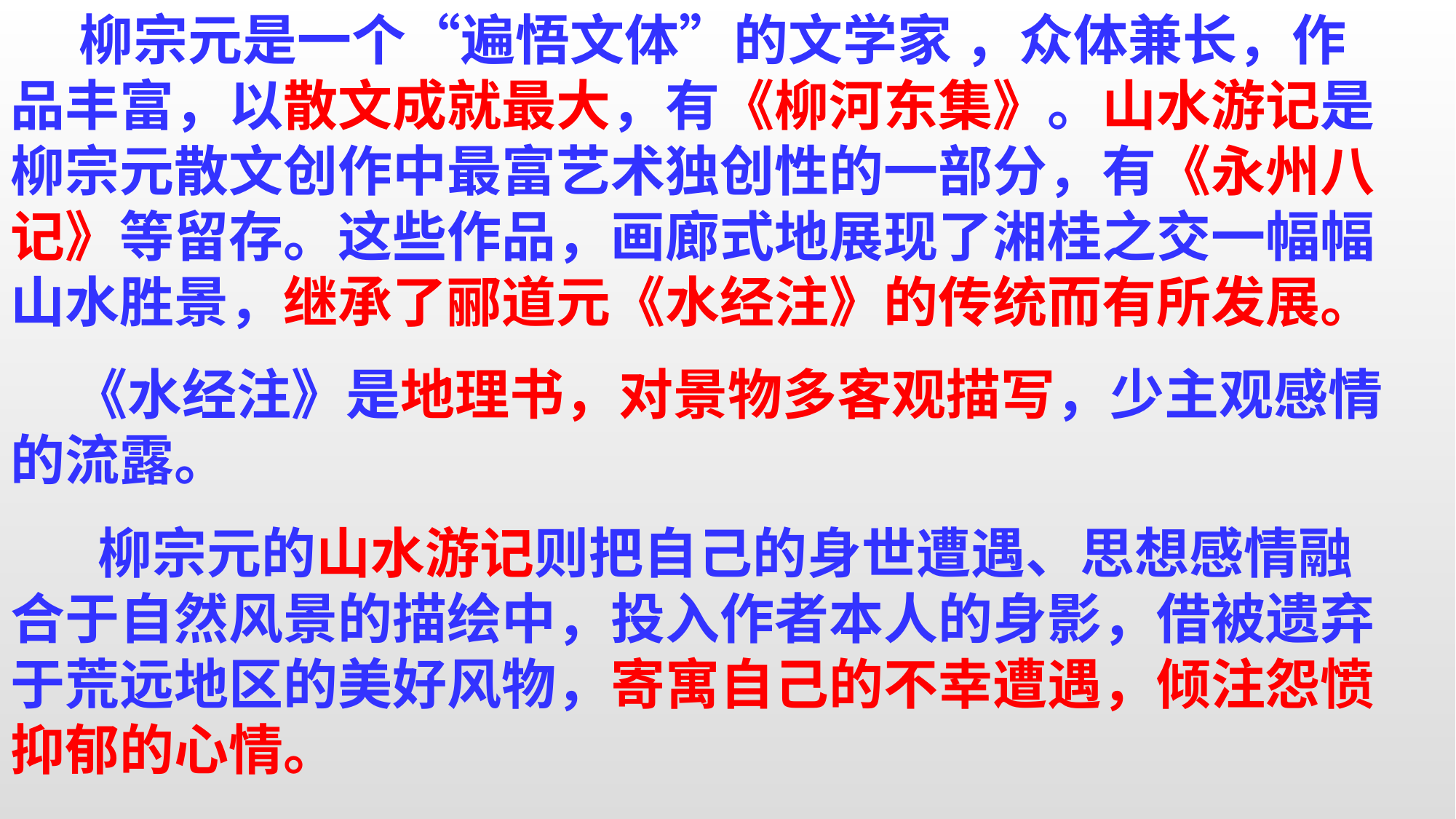

柳宗元是一个“遍悟文体”的文学家 ，众体兼长，作品丰富，以散文成就最大，有《柳河东集》。山水游记是柳宗元散文创作中最富艺术独创性的一部分，有《永州八记》等留存。这些作品，画廊式地展现了湘桂之交一幅幅山水胜景，继承了郦道元《水经注》的传统而有所发展。
    《水经注》是地理书，对景物多客观描写，少主观感情的流露。
      柳宗元的山水游记则把自己的身世遭遇、思想感情融合于自然风景的描绘中，投入作者本人的身影，借被遗弃于荒远地区的美好风物，寄寓自己的不幸遭遇，倾注怨愤抑郁的心情。